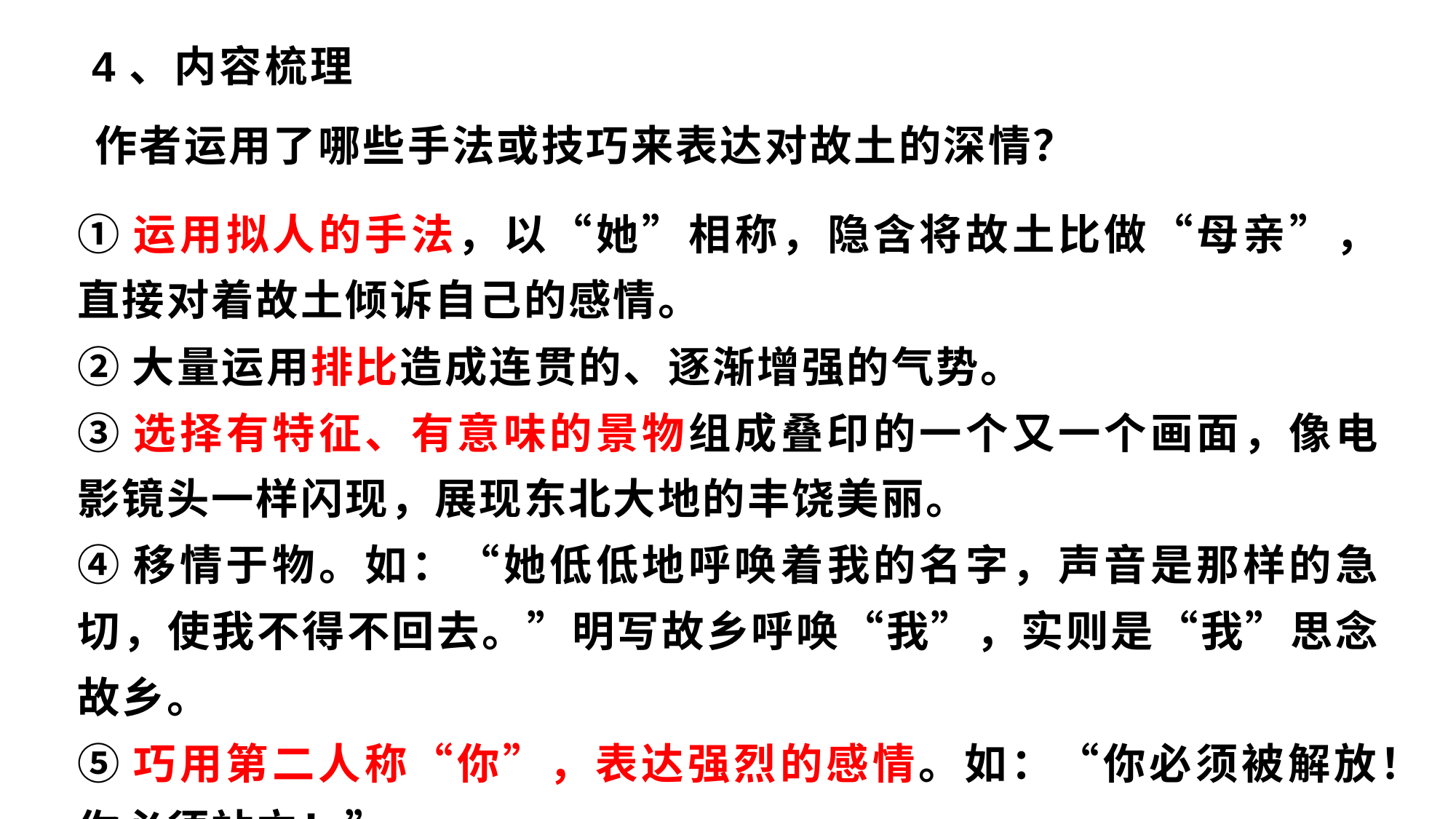

# 4、内容梳理
作者运用了哪些手法或技巧来表达对故土的深情？

①运用拟人的手法，以“她”相称，隐含将故土比做“母亲”，直接对着故土倾诉自己的感情。
②大量运用排比造成连贯的、逐渐增强的气势。
③选择有特征、有意味的景物组成叠印的一个又一个画面，像电影镜头一样闪现，展现东北大地的丰饶美丽。
④移情于物。如：“她低低地呼唤着我的名字，声音是那样的急切，使我不得不回去。”明写故乡呼唤“我”，实则是“我”思念故乡。
⑤巧用第二人称“你”，表达强烈的感情。如：“你必须被解放！你必须站立！”